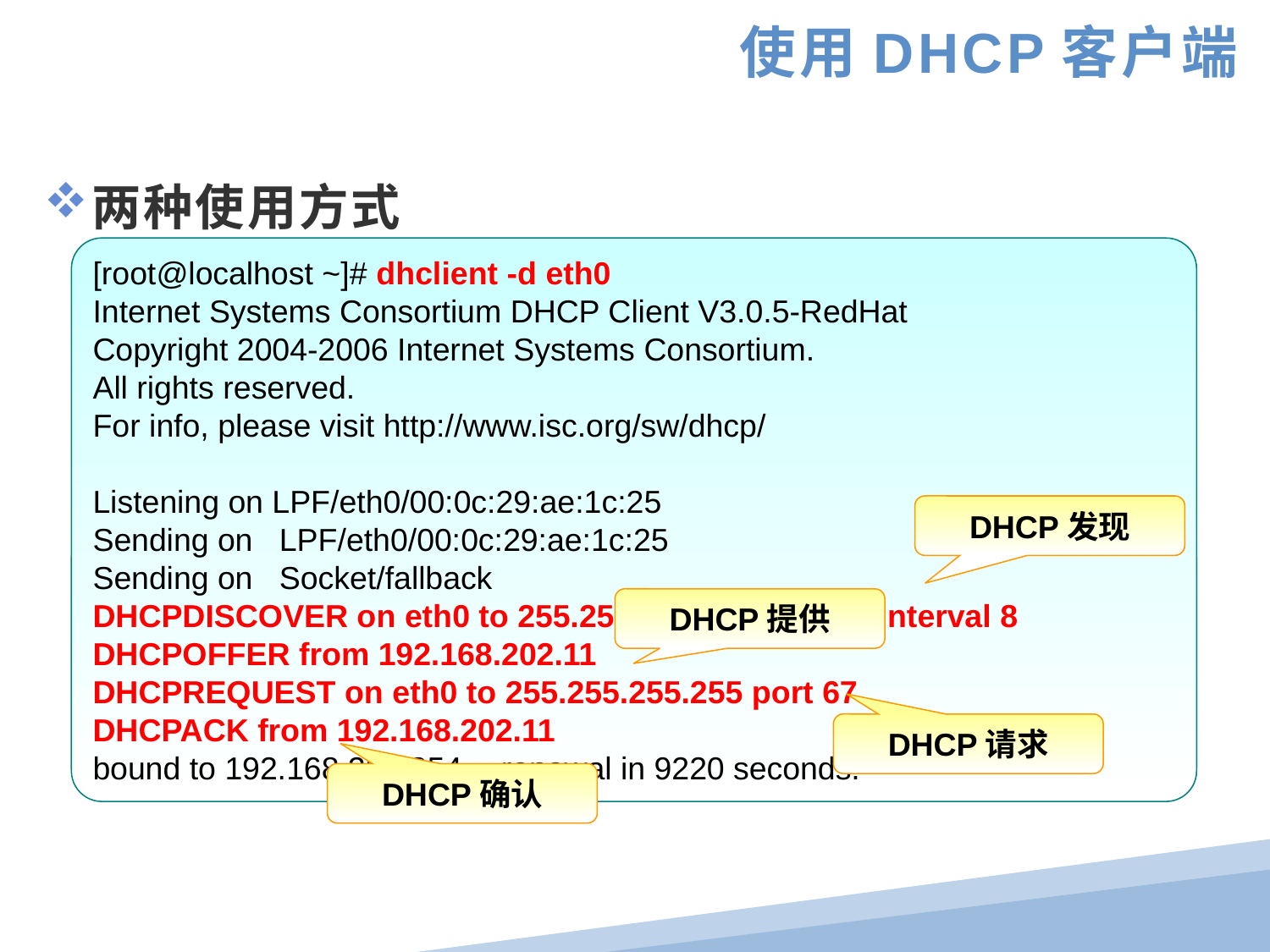

使用DHCP客户端
两种使用方式
修改网卡配置文件（如 ifcfg-eth0）
 BOOTPROTO=dhcp
使用dhclient命令
 格式：dhclient  [-d]  [网络接口名]
[root@localhost ~]# dhclient -d eth0
Internet Systems Consortium DHCP Client V3.0.5-RedHat
Copyright 2004-2006 Internet Systems Consortium.
All rights reserved.
For info, please visit http://www.isc.org/sw/dhcp/

Listening on LPF/eth0/00:0c:29:ae:1c:25
Sending on   LPF/eth0/00:0c:29:ae:1c:25
Sending on   Socket/fallback
DHCPDISCOVER on eth0 to 255.255.255.255 port 67 interval 8
DHCPOFFER from 192.168.202.11
DHCPREQUEST on eth0 to 255.255.255.255 port 67
DHCPACK from 192.168.202.11
bound to 192.168.202.254 -- renewal in 9220 seconds.
DHCP发现
[root@localhost ~]# vi /etc/sysconfig/network-scripts/ifcfg-eth0
DEVICE=eth0
ONBOOT=yes
BOOTPROTO=dhcp
[root@localhost ~]# ifdown eth0 ; ifup eth0
Determining IP information for eth0… done.
DHCP提供
DHCP请求
DHCP确认